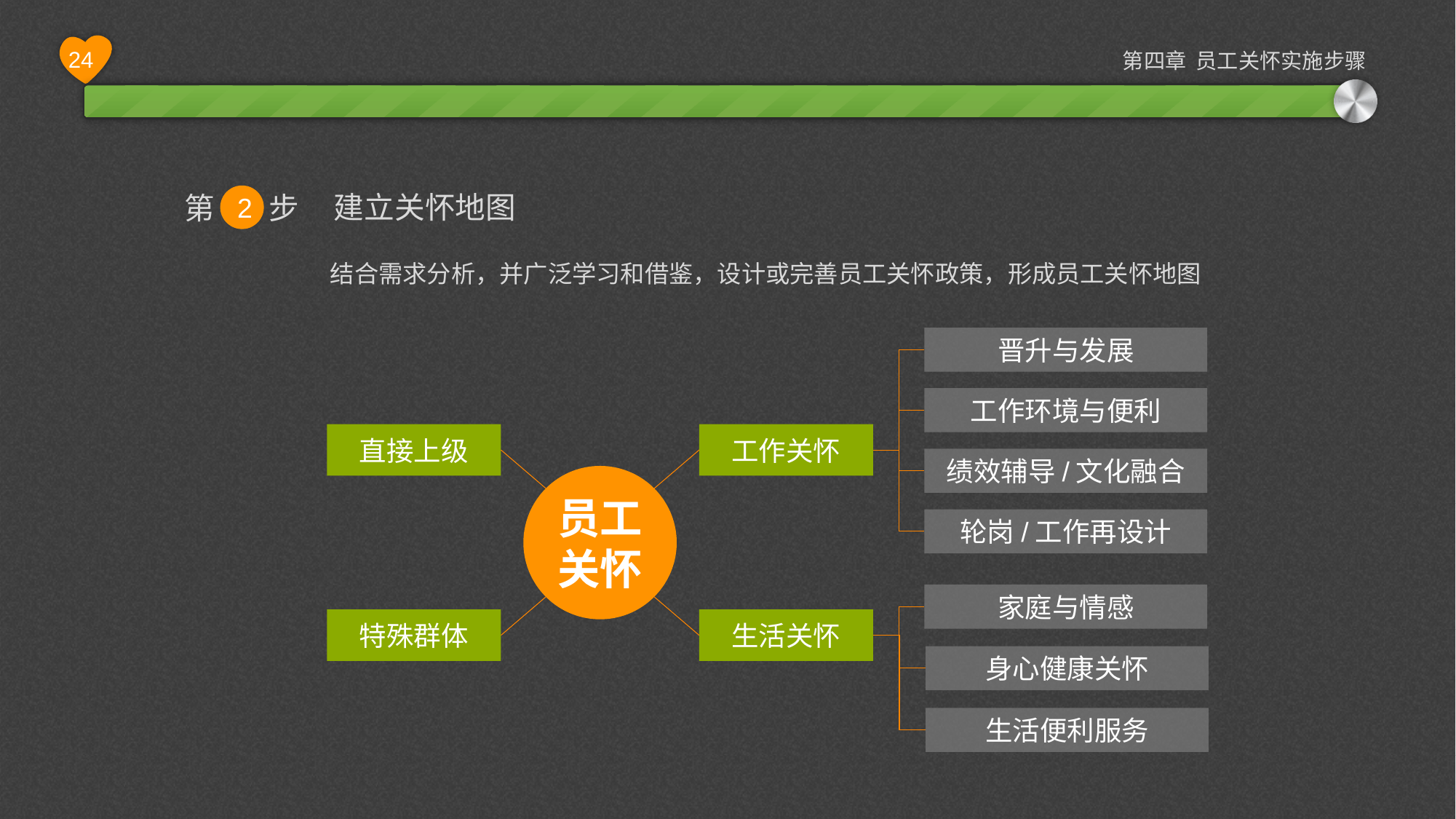

建立关怀地图
第        步
2
结合需求分析，并广泛学习和借鉴，设计或完善员工关怀政策，形成员工关怀地图
晋升与发展
工作环境与便利
直接上级
工作关怀
绩效辅导/文化融合
员工关怀
轮岗/工作再设计
家庭与情感
特殊群体
生活关怀
身心健康关怀
生活便利服务